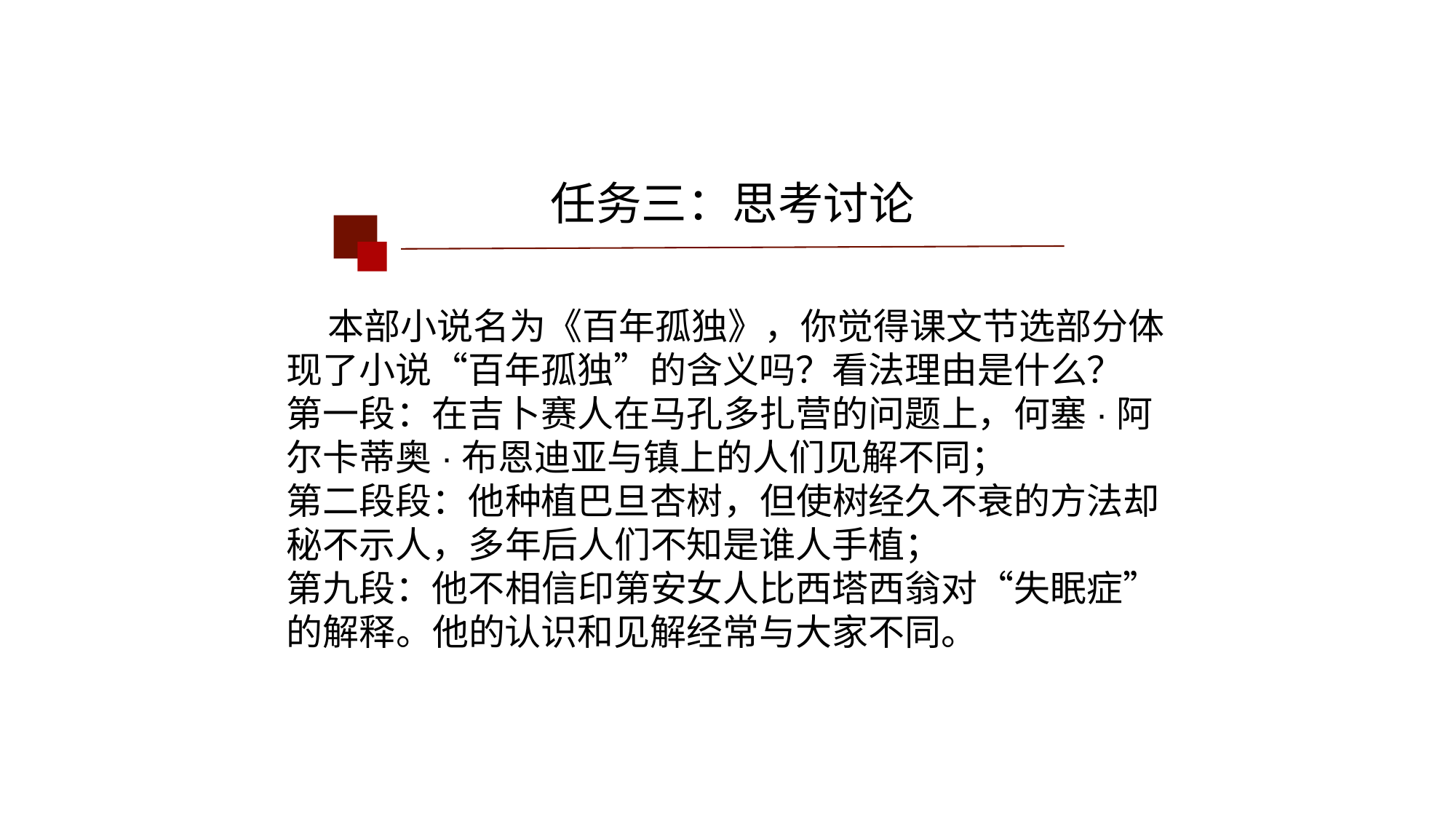

任务三：思考讨论

    本部小说名为《百年孤独》，你觉得课文节选部分体现了小说“百年孤独”的含义吗？看法理由是什么？
第一段：在吉卜赛人在马孔多扎营的问题上，何塞·阿尔卡蒂奥·布恩迪亚与镇上的人们见解不同；
第二段段：他种植巴旦杏树，但使树经久不衰的方法却秘不示人，多年后人们不知是谁人手植；
第九段：他不相信印第安女人比西塔西翁对“失眠症”的解释。他的认识和见解经常与大家不同。